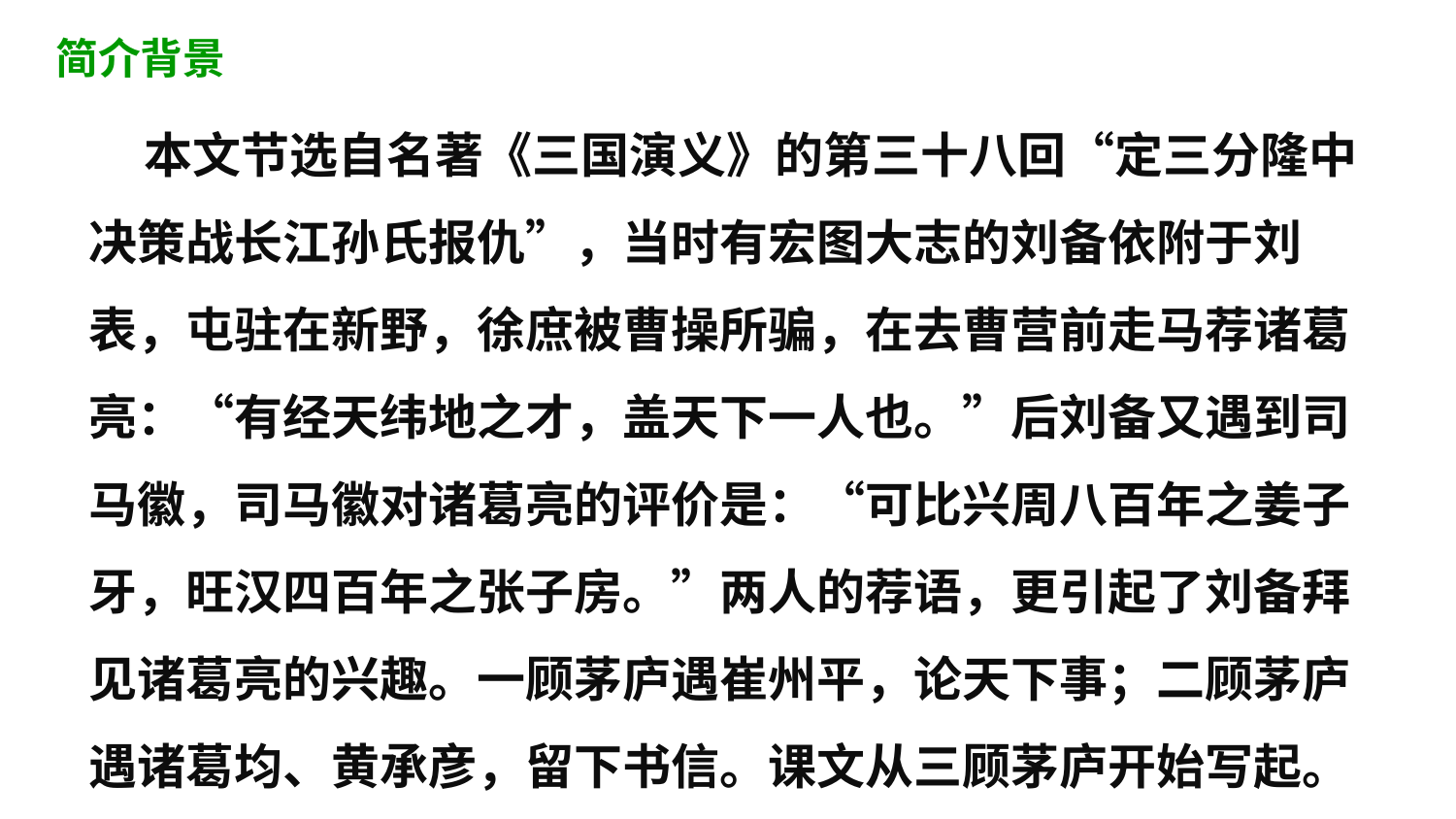

简介背景
    本文节选自名著《三国演义》的第三十八回“定三分隆中决策战长江孙氏报仇”，当时有宏图大志的刘备依附于刘表，屯驻在新野，徐庶被曹操所骗，在去曹营前走马荐诸葛亮：“有经天纬地之才，盖天下一人也。”后刘备又遇到司马徽，司马徽对诸葛亮的评价是：“可比兴周八百年之姜子牙，旺汉四百年之张子房。”两人的荐语，更引起了刘备拜见诸葛亮的兴趣。一顾茅庐遇崔州平，论天下事；二顾茅庐遇诸葛均、黄承彦，留下书信。课文从三顾茅庐开始写起。